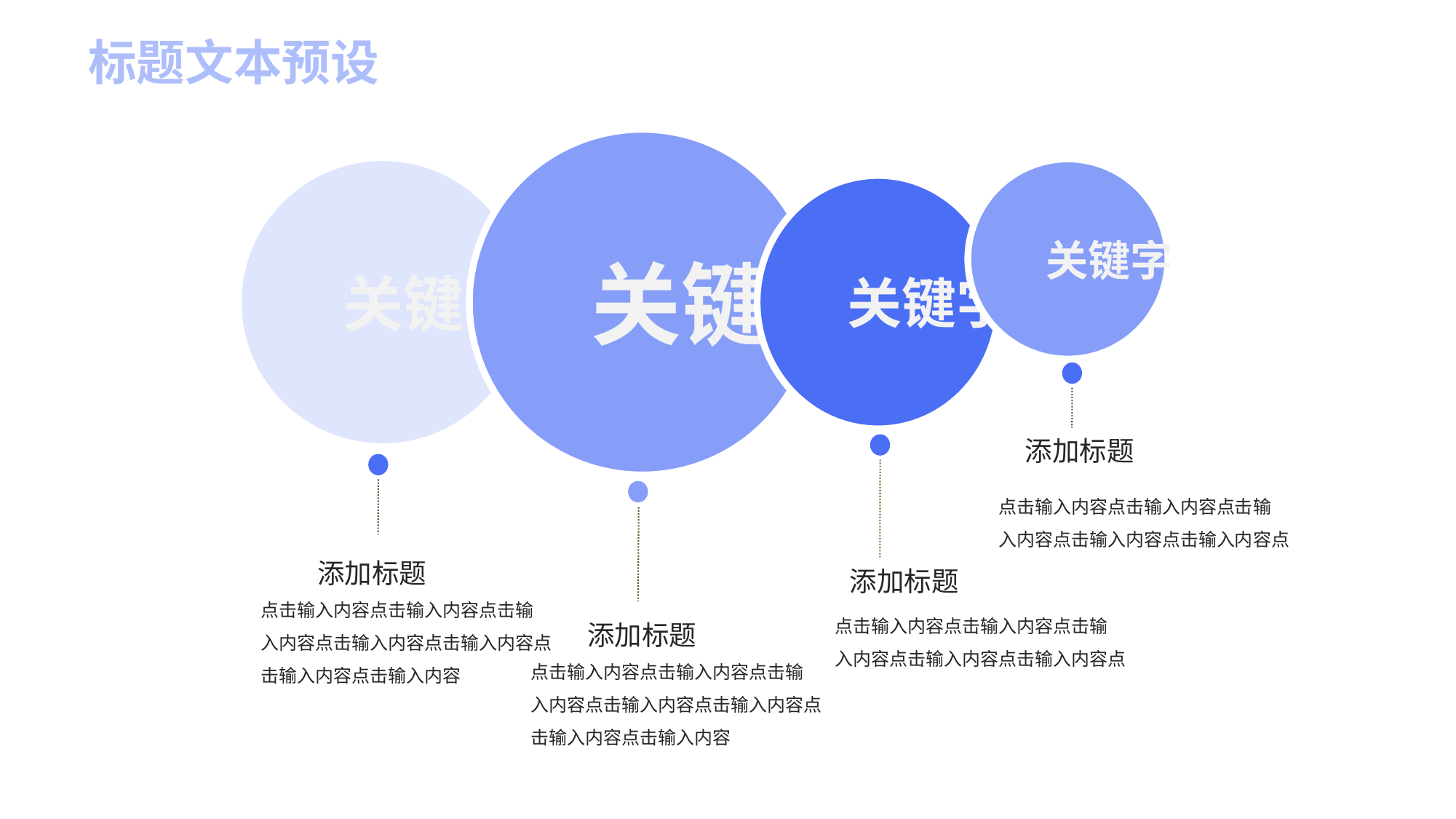

标题文本预设
关键字

关键字

关键字

关键字

添加标题
点击输入内容点击输入内容点击输
入内容点击输入内容点击输入内容点
添加标题
添加标题
点击输入内容点击输入内容点击输
入内容点击输入内容点击输入内容点
击输入内容点击输入内容
点击输入内容点击输入内容点击输
入内容点击输入内容点击输入内容点
添加标题
点击输入内容点击输入内容点击输
入内容点击输入内容点击输入内容点
击输入内容点击输入内容